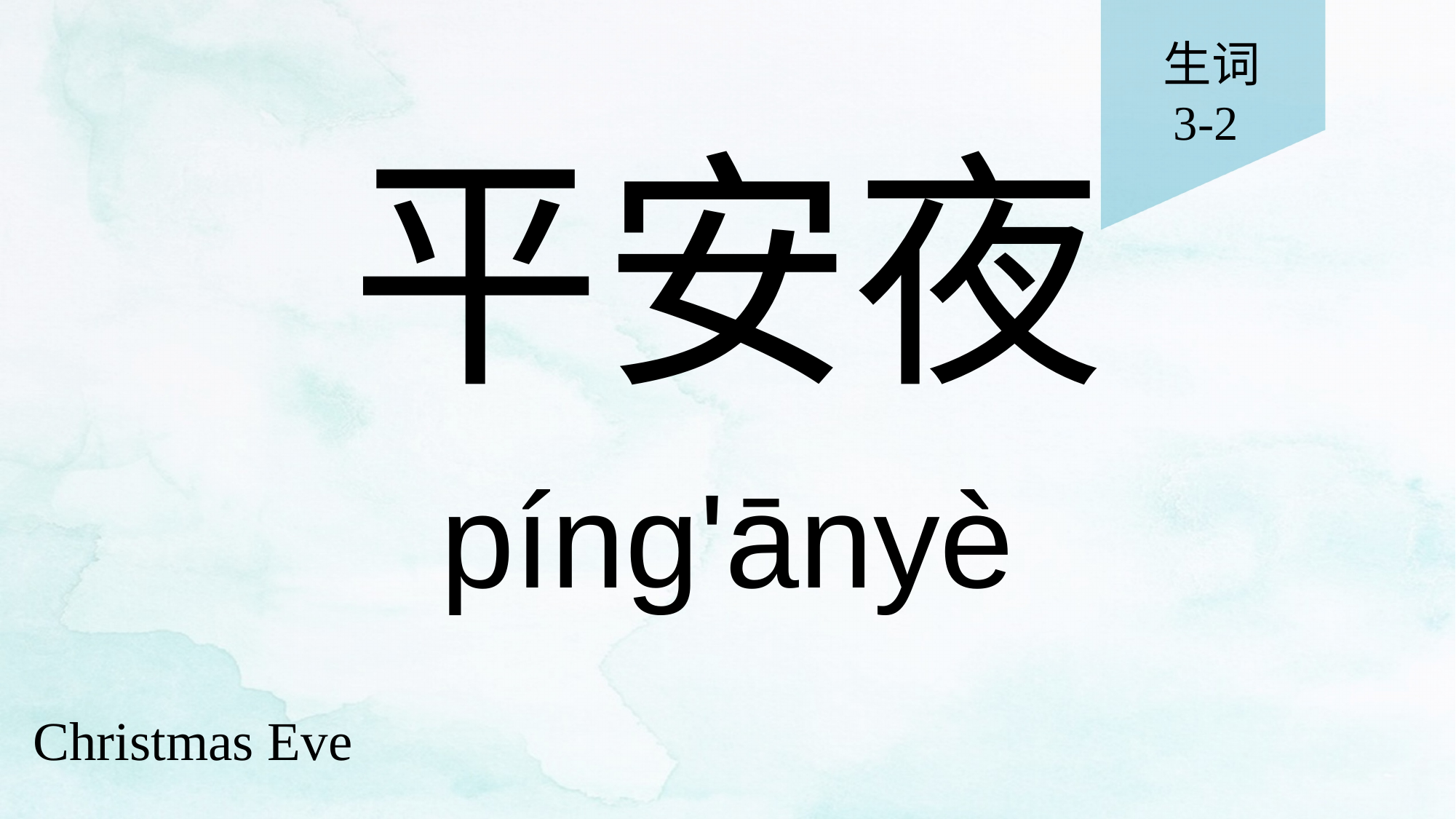

生词
3-2
# 平安夜
píng'ānyè
Christmas Eve